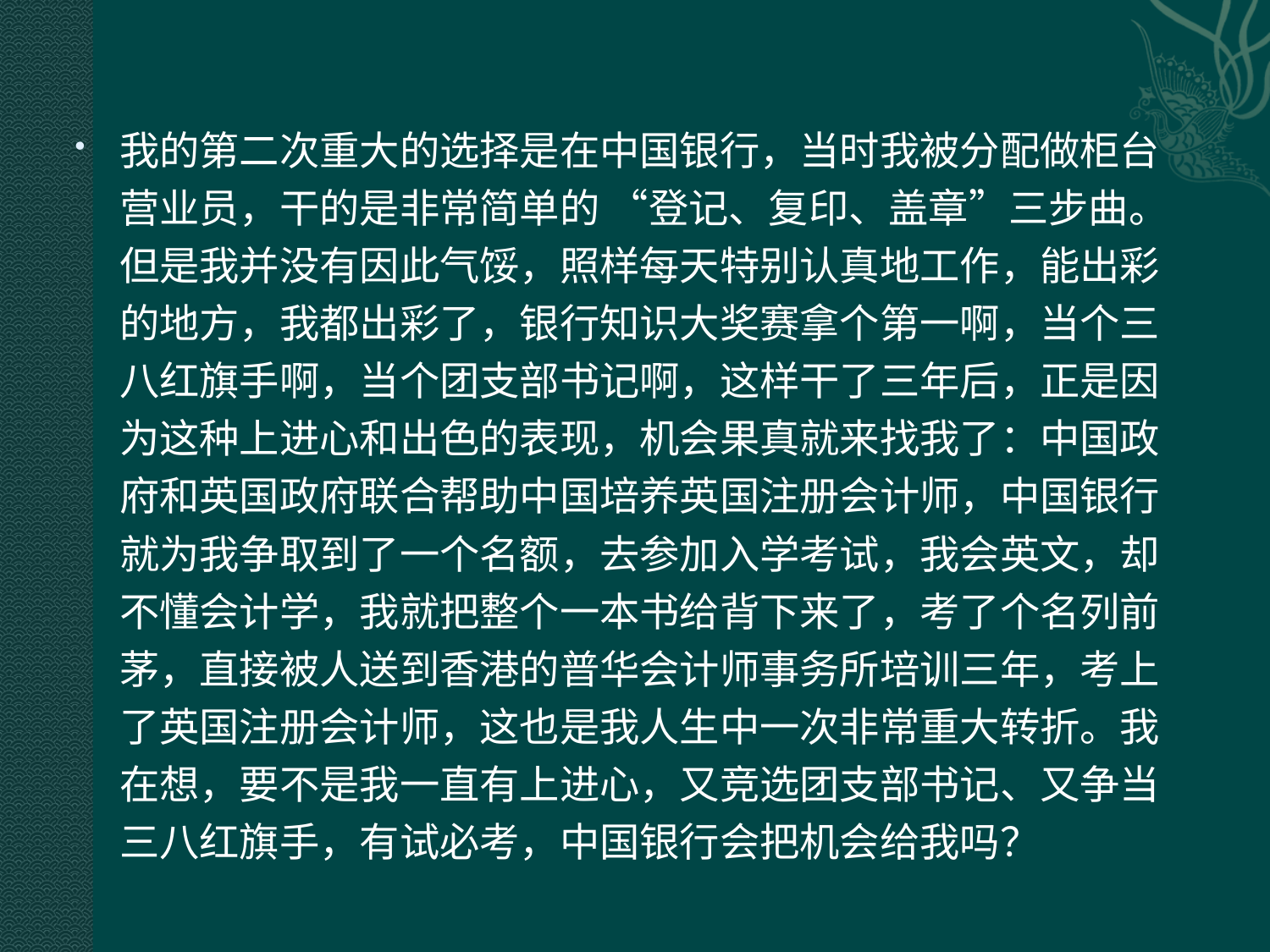

我的第二次重大的选择是在中国银行，当时我被分配做柜台营业员，干的是非常简单的 “登记、复印、盖章”三步曲。但是我并没有因此气馁，照样每天特别认真地工作，能出彩的地方，我都出彩了，银行知识大奖赛拿个第一啊，当个三八红旗手啊，当个团支部书记啊，这样干了三年后，正是因为这种上进心和出色的表现，机会果真就来找我了：中国政府和英国政府联合帮助中国培养英国注册会计师，中国银行就为我争取到了一个名额，去参加入学考试，我会英文，却不懂会计学，我就把整个一本书给背下来了，考了个名列前茅，直接被人送到香港的普华会计师事务所培训三年，考上了英国注册会计师，这也是我人生中一次非常重大转折。我在想，要不是我一直有上进心，又竞选团支部书记、又争当三八红旗手，有试必考，中国银行会把机会给我吗？